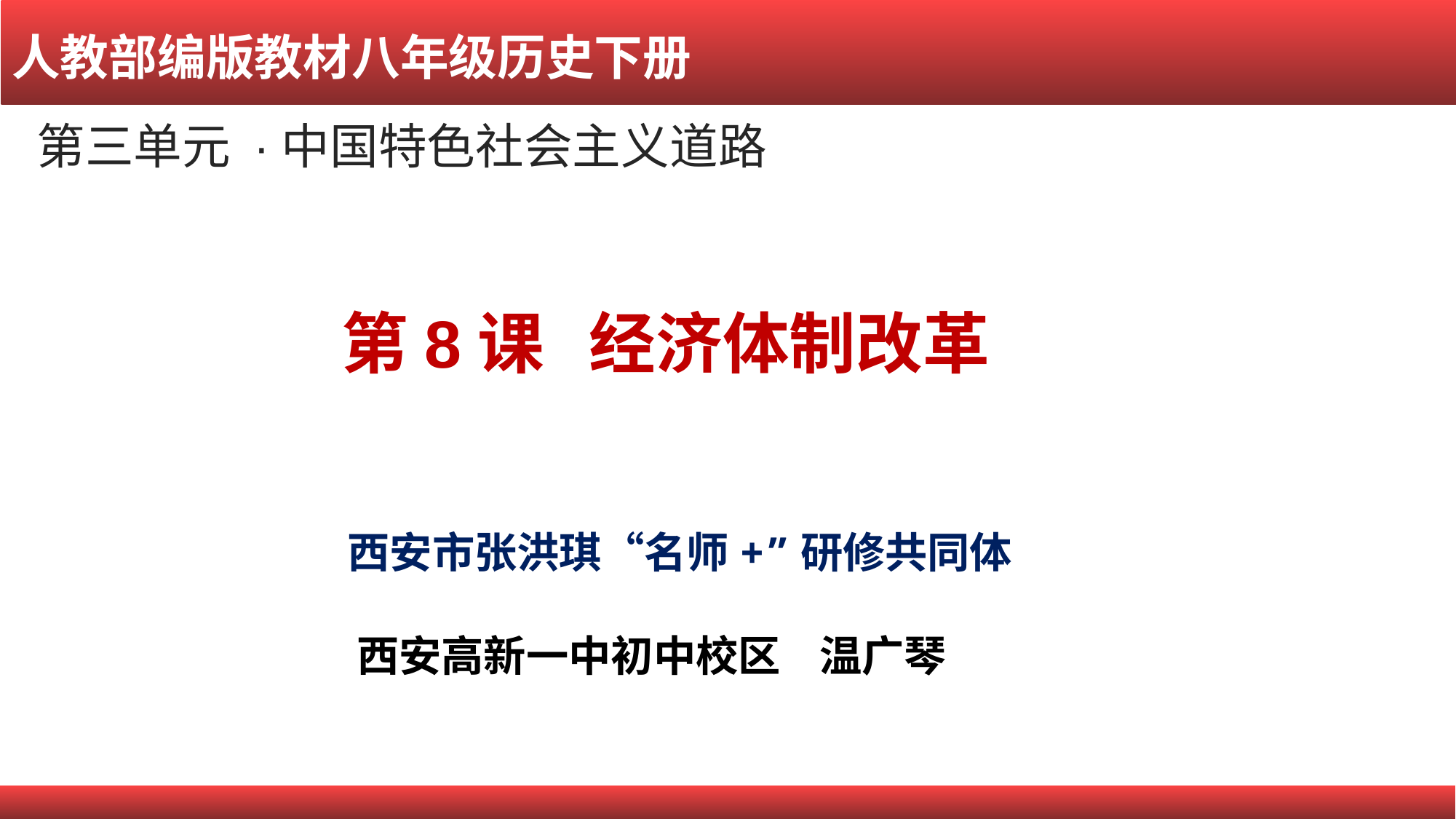

人教部编版教材八年级历史下册
  第三单元 ·中国特色社会主义道路
第8课   经济体制改革

西安市张洪琪“名师+”研修共同体
西安高新一中初中校区    温广琴